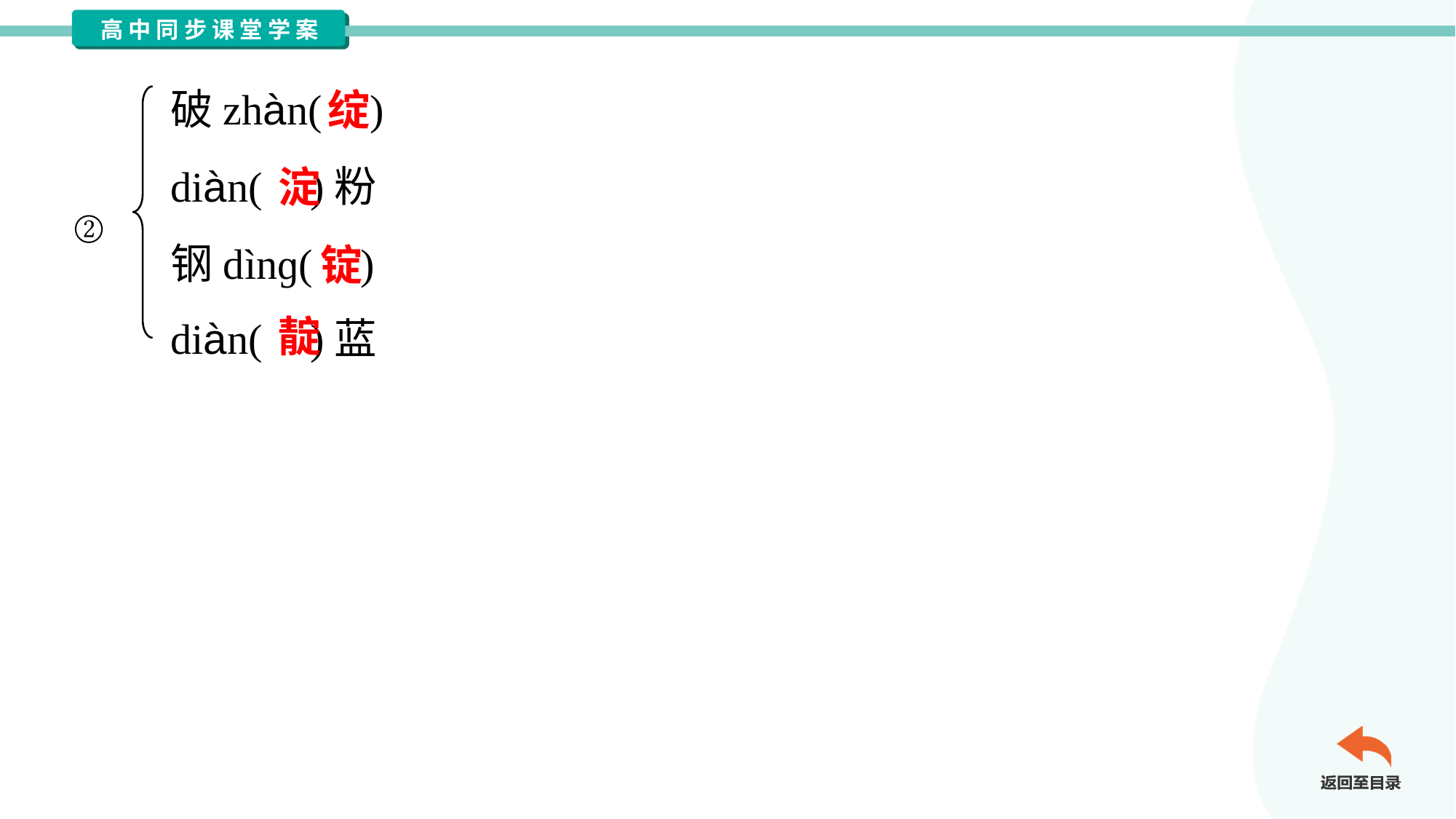

破zhàn(    )
diàn(    )粉
钢dìnɡ(    )
diàn(    )蓝
绽

淀
②

锭
靛